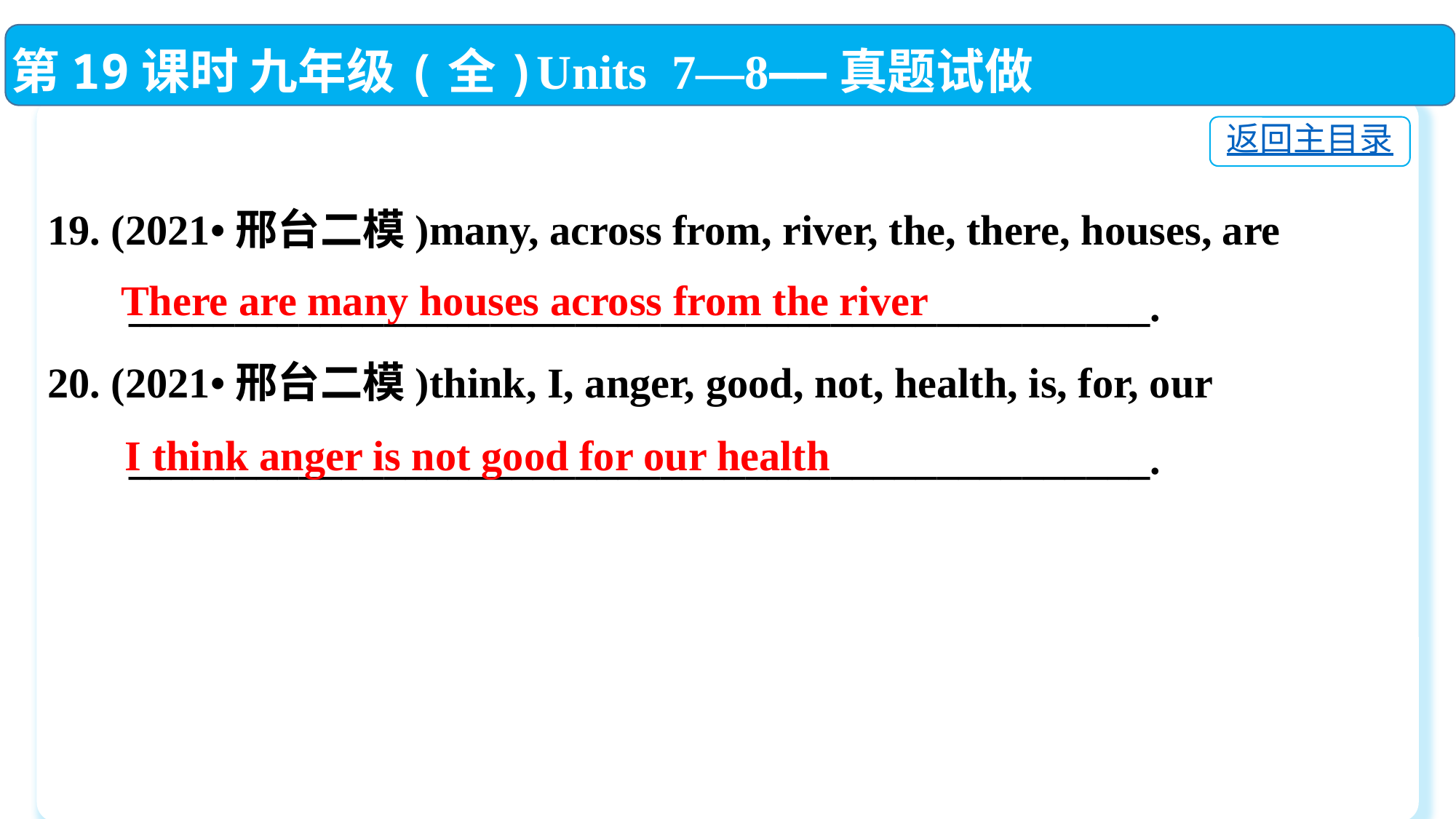

第19课时 九年级(全)Units  7—8——真题试做

返回主目录
19. (2021•邢台二模)many, across from, river, the, there, houses, are
　   ________________________________________________.
20. (2021•邢台二模)think, I, anger, good, not, health, is, for, our
　   ________________________________________________.
 There are many houses across from the river
I think anger is not good for our health